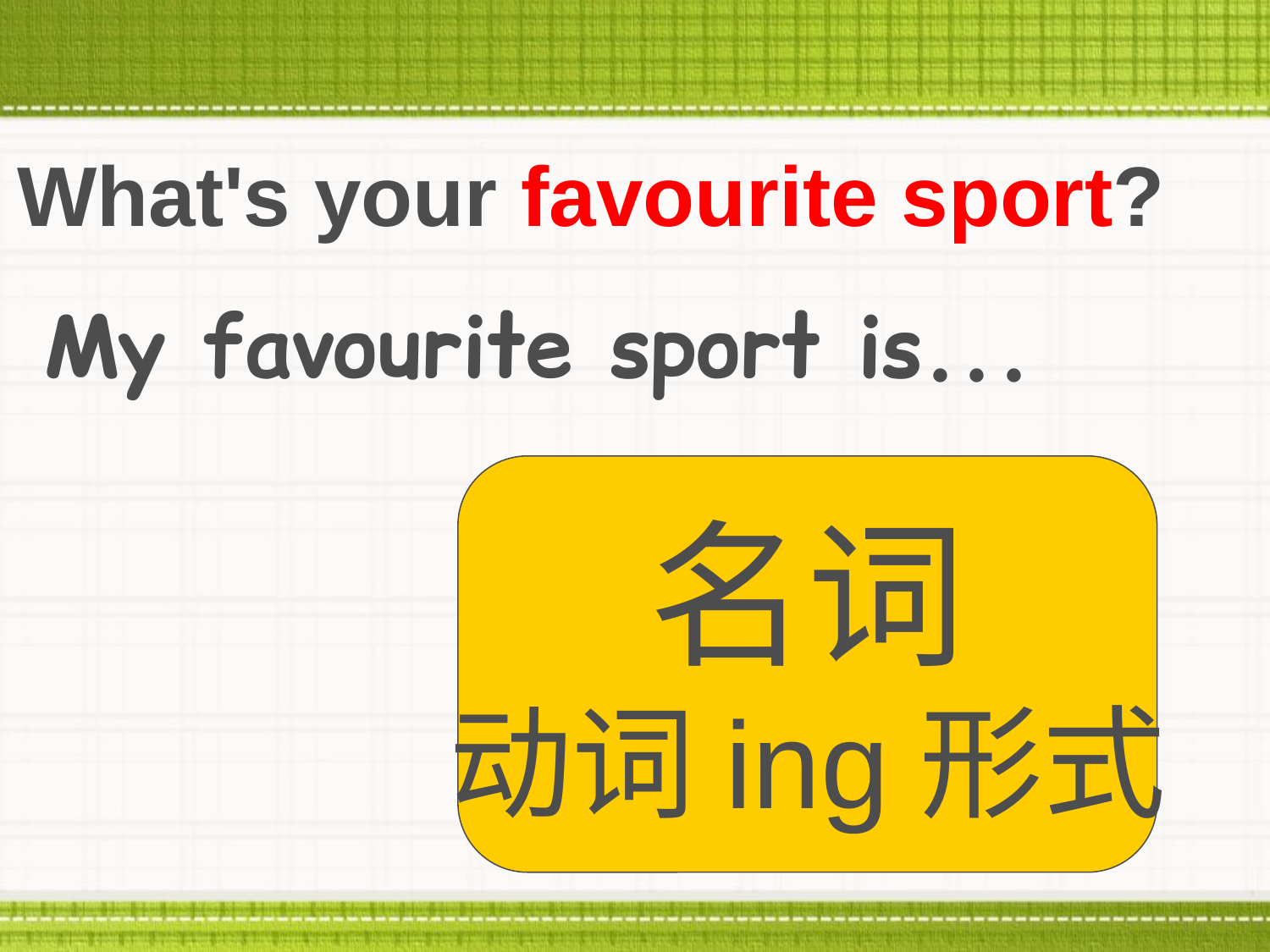

What's your favourite sport?
My favourite sport is...
名词
动词ing形式